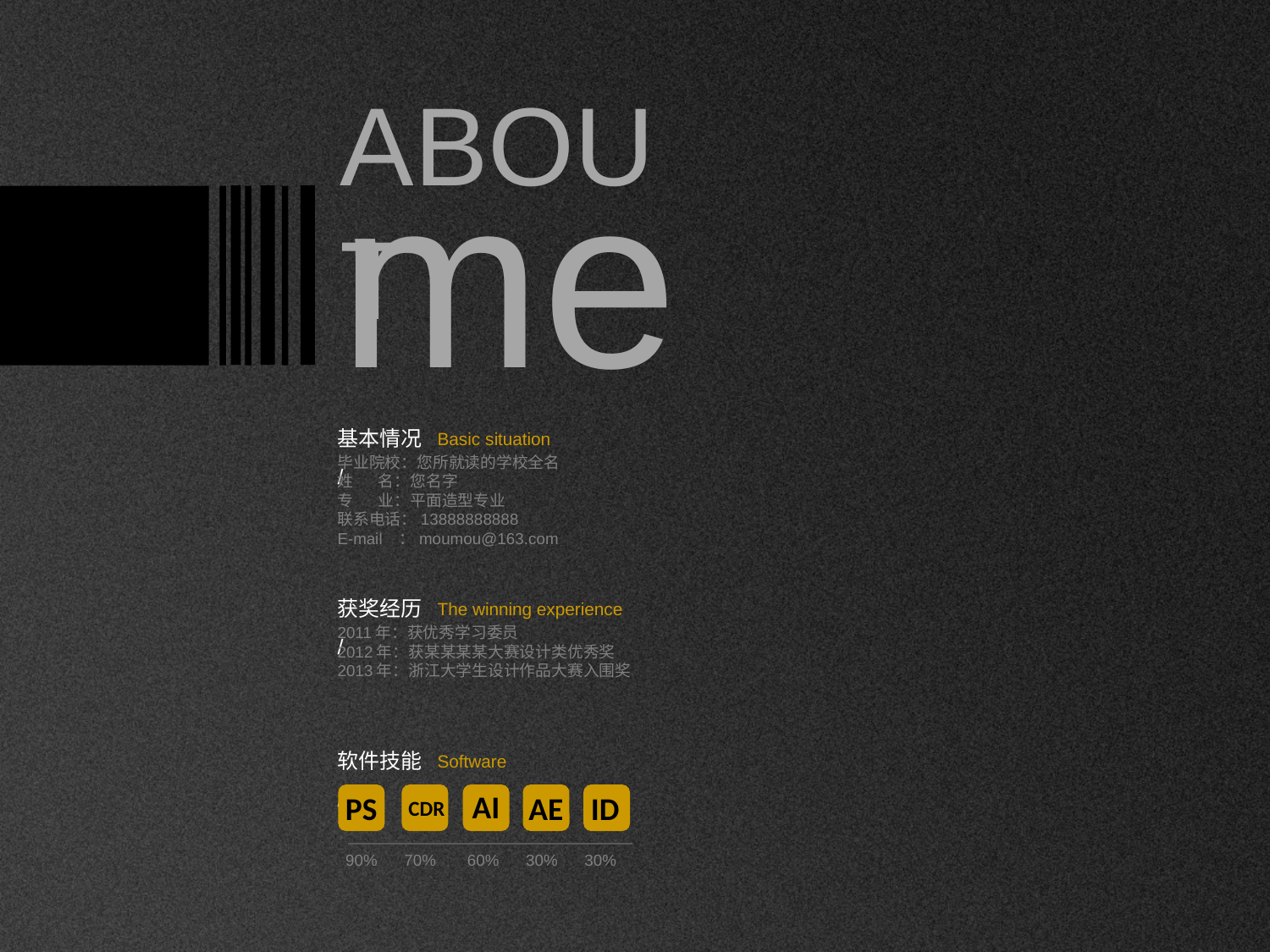

ABOUT
me

基本情况/
Basic situation
毕业院校：您所就读的学校全名
姓       名：您名字
专       业：平面造型专业
联系电话：13888888888
E-mail   ：moumou@163.com
获奖经历/
The winning experience
2011年：获优秀学习委员
2012年：获某某某某大赛设计类优秀奖
2013年：浙江大学生设计作品大赛入围奖
软件技能/
Software
AI

AE

PS

ID

CDR
90%      70%       60%      30%      30%